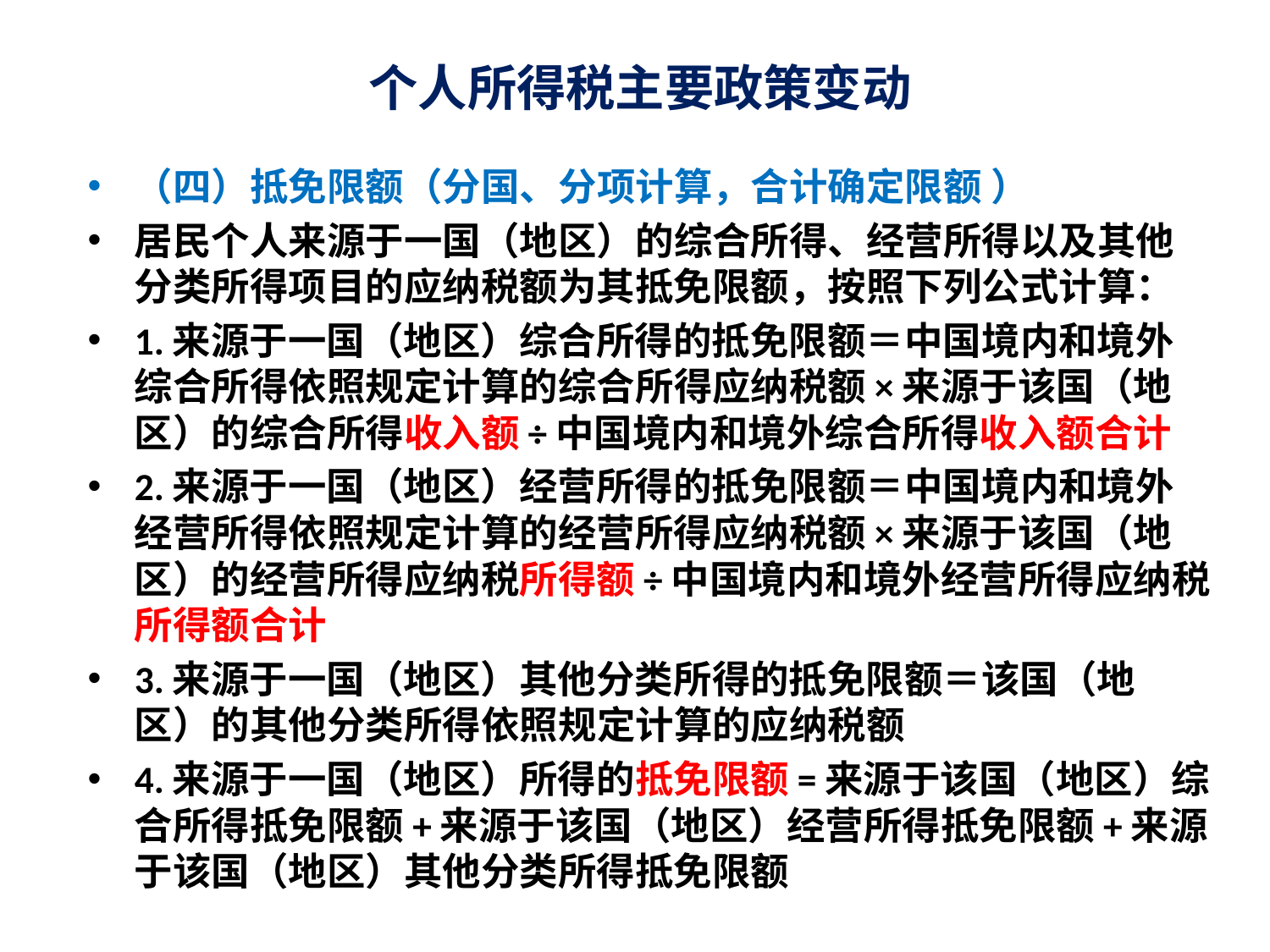

# 个人所得税主要政策变动
（四）抵免限额（分国、分项计算，合计确定限额 ）
居民个人来源于一国（地区）的综合所得、经营所得以及其他分类所得项目的应纳税额为其抵免限额，按照下列公式计算：
1.来源于一国（地区）综合所得的抵免限额＝中国境内和境外综合所得依照规定计算的综合所得应纳税额×来源于该国（地区）的综合所得收入额÷中国境内和境外综合所得收入额合计
2.来源于一国（地区）经营所得的抵免限额＝中国境内和境外经营所得依照规定计算的经营所得应纳税额×来源于该国（地区）的经营所得应纳税所得额÷中国境内和境外经营所得应纳税所得额合计
3.来源于一国（地区）其他分类所得的抵免限额＝该国（地区）的其他分类所得依照规定计算的应纳税额
4.来源于一国（地区）所得的抵免限额=来源于该国（地区）综合所得抵免限额+来源于该国（地区）经营所得抵免限额+来源于该国（地区）其他分类所得抵免限额